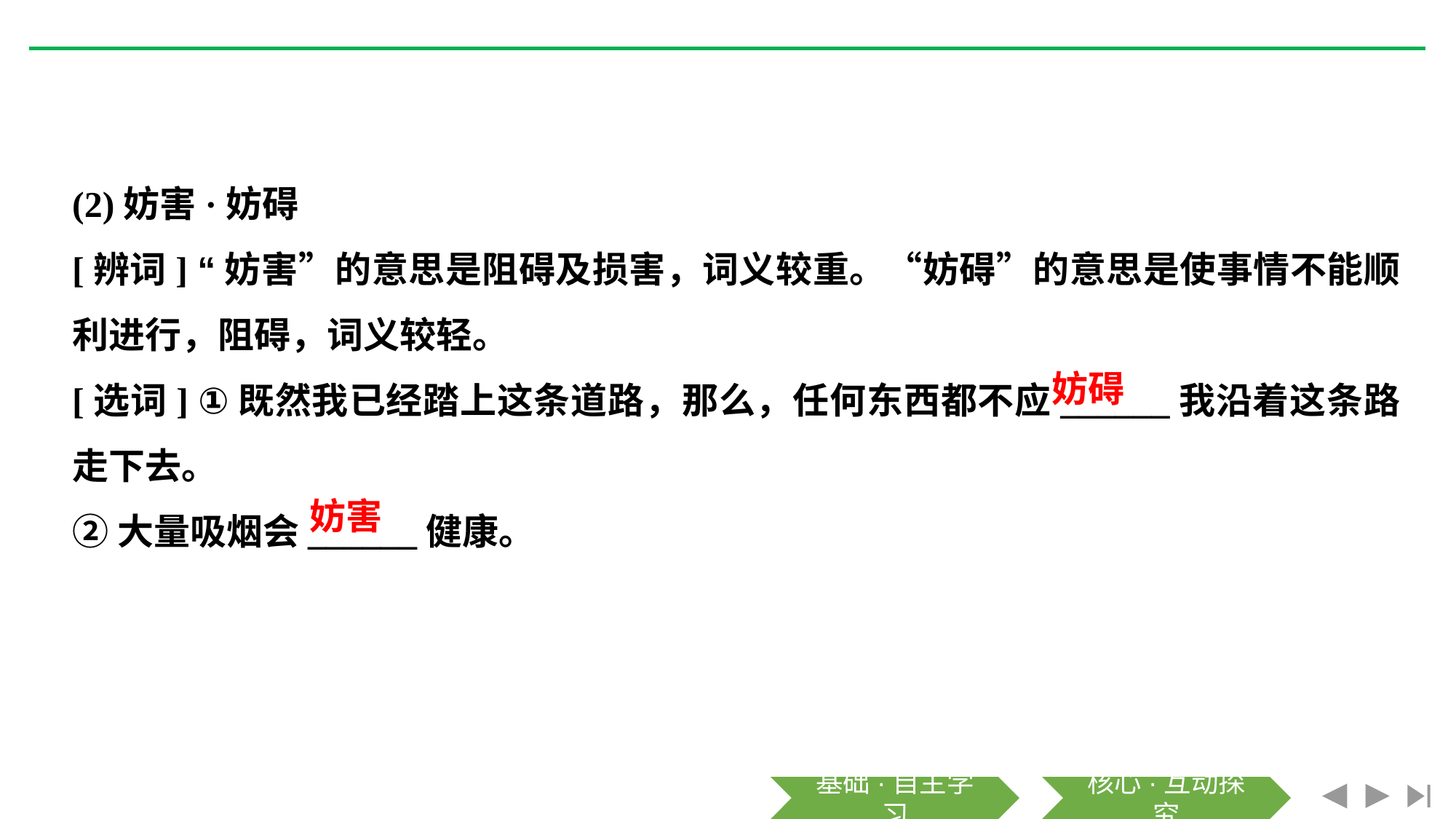

(2)妨害·妨碍
[辨词] “妨害”的意思是阻碍及损害，词义较重。“妨碍”的意思是使事情不能顺利进行，阻碍，词义较轻。
[选词] ①既然我已经踏上这条道路，那么，任何东西都不应______我沿着这条路走下去。
②大量吸烟会______健康。
妨碍
妨害